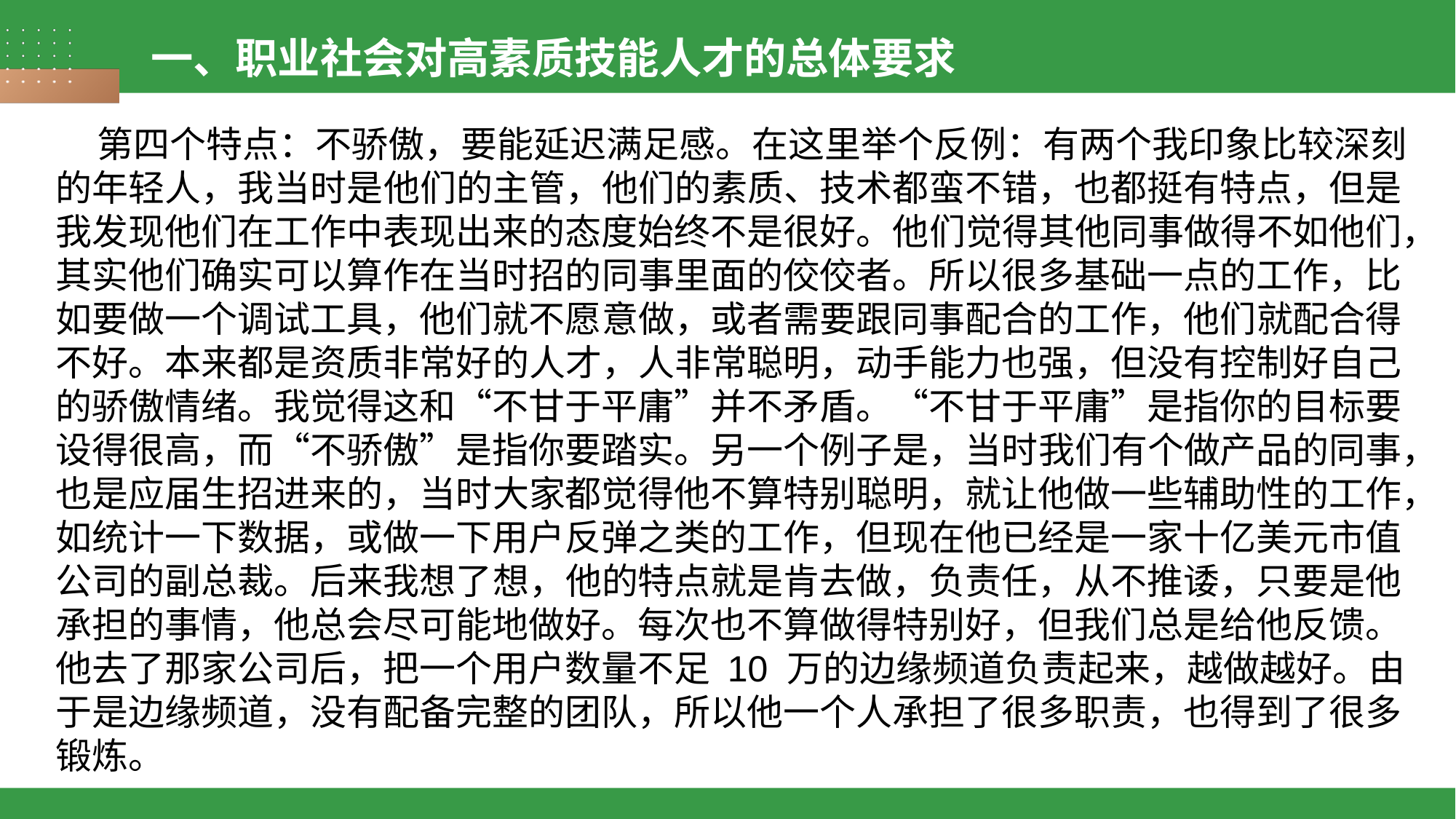

一、职业社会对高素质技能人才的总体要求
    第四个特点：不骄傲，要能延迟满足感。在这里举个反例：有两个我印象比较深刻的年轻人，我当时是他们的主管，他们的素质、技术都蛮不错，也都挺有特点，但是我发现他们在工作中表现出来的态度始终不是很好。他们觉得其他同事做得不如他们，其实他们确实可以算作在当时招的同事里面的佼佼者。所以很多基础一点的工作，比如要做一个调试工具，他们就不愿意做，或者需要跟同事配合的工作，他们就配合得不好。本来都是资质非常好的人才，人非常聪明，动手能力也强，但没有控制好自己的骄傲情绪。我觉得这和“不甘于平庸”并不矛盾。“不甘于平庸”是指你的目标要设得很高，而“不骄傲”是指你要踏实。另一个例子是，当时我们有个做产品的同事，也是应届生招进来的，当时大家都觉得他不算特别聪明，就让他做一些辅助性的工作，如统计一下数据，或做一下用户反弹之类的工作，但现在他已经是一家十亿美元市值公司的副总裁。后来我想了想，他的特点就是肯去做，负责任，从不推诿，只要是他承担的事情，他总会尽可能地做好。每次也不算做得特别好，但我们总是给他反馈。他去了那家公司后，把一个用户数量不足 10 万的边缘频道负责起来，越做越好。由于是边缘频道，没有配备完整的团队，所以他一个人承担了很多职责，也得到了很多锻炼。